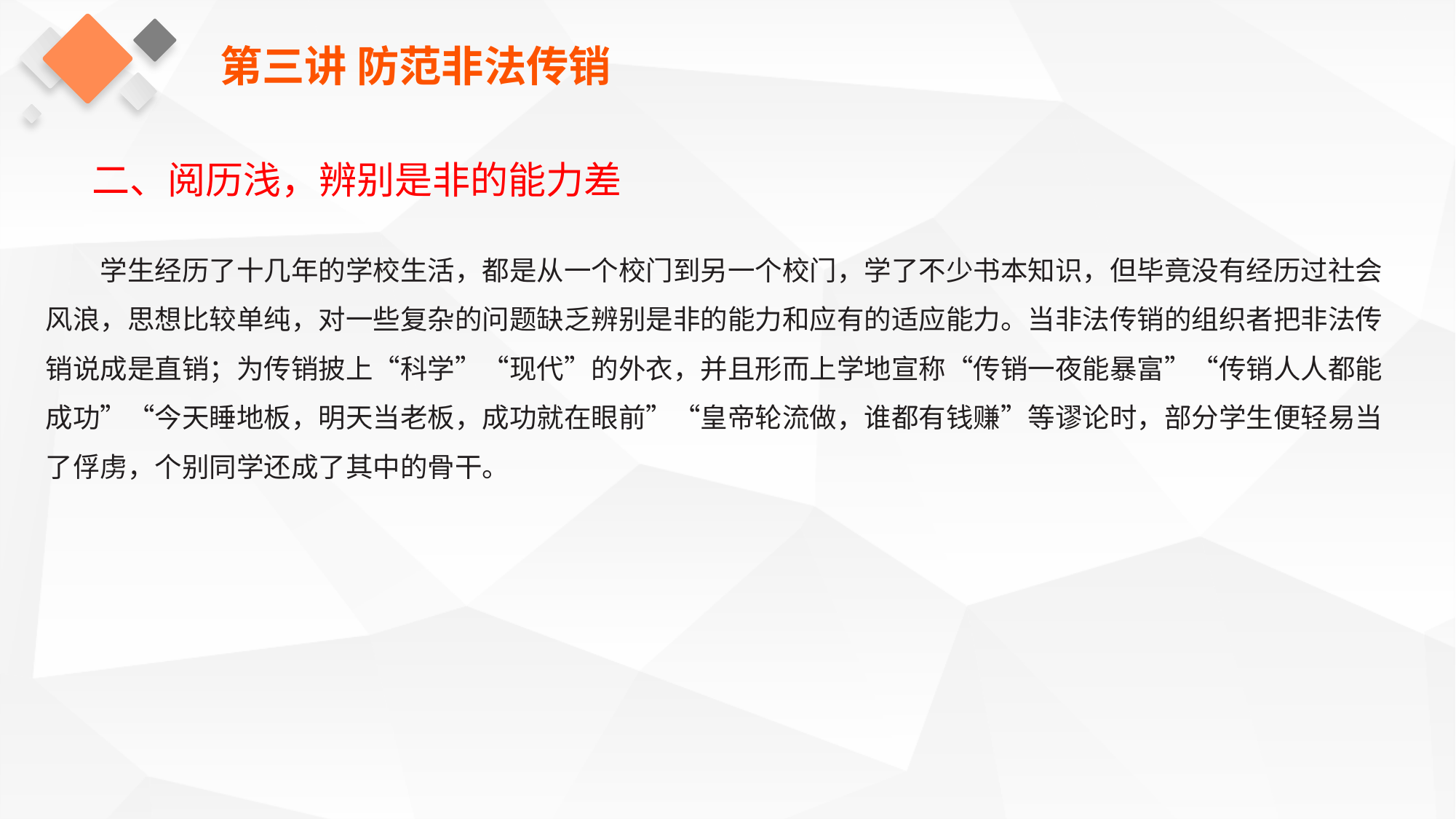

第三讲 防范非法传销
二、阅历浅，辨别是非的能力差
学生经历了十几年的学校生活，都是从一个校门到另一个校门，学了不少书本知识，但毕竟没有经历过社会风浪，思想比较单纯，对一些复杂的问题缺乏辨别是非的能力和应有的适应能力。当非法传销的组织者把非法传销说成是直销；为传销披上“科学”“现代”的外衣，并且形而上学地宣称“传销一夜能暴富”“传销人人都能成功”“今天睡地板，明天当老板，成功就在眼前”“皇帝轮流做，谁都有钱赚”等谬论时，部分学生便轻易当了俘虏，个别同学还成了其中的骨干。